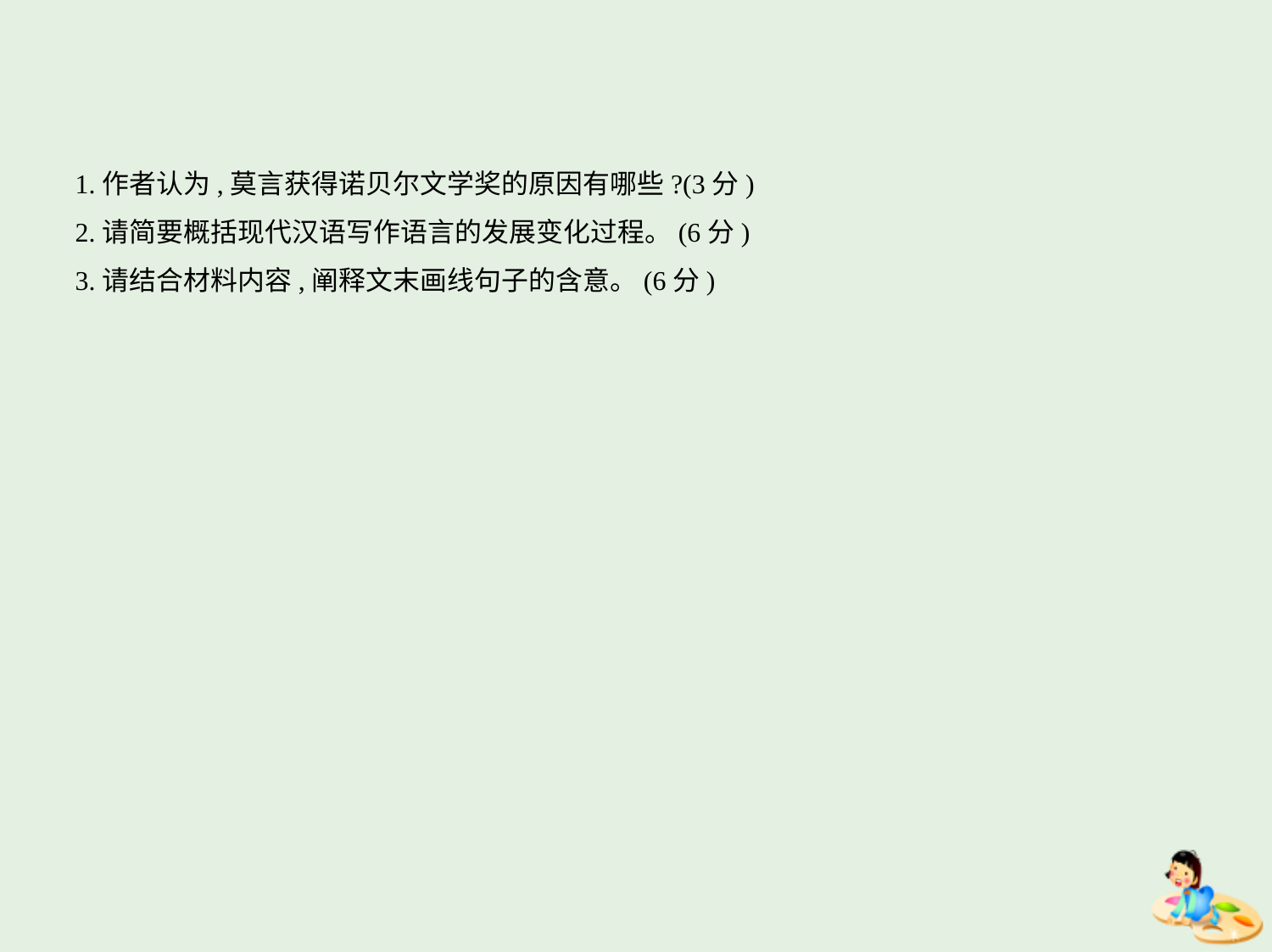

1.作者认为,莫言获得诺贝尔文学奖的原因有哪些?(3分)
2.请简要概括现代汉语写作语言的发展变化过程。(6分)
3.请结合材料内容,阐释文末画线句子的含意。(6分)